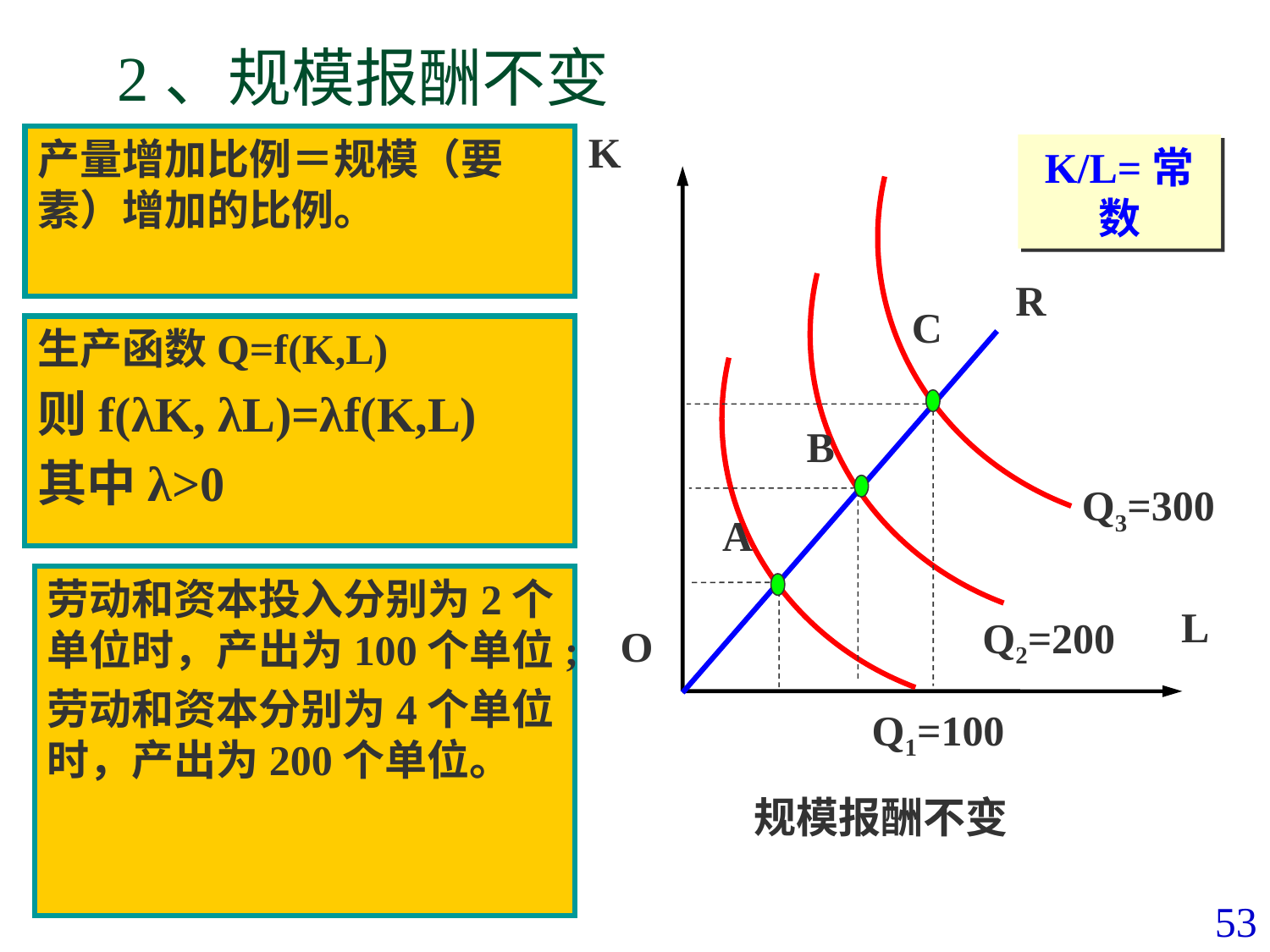

# 2、规模报酬不变
产量增加比例＝规模（要素）增加的比例。
K
K/L=常数

R

C

B

Q3=300

A

L
Q2=200
O

Q1=100
生产函数Q=f(K,L)
则f(λK, λL)=λf(K,L)
其中λ>0
劳动和资本投入分别为2个单位时，产出为100个单位;
劳动和资本分别为4个单位时，产出为200个单位。
规模报酬不变
53